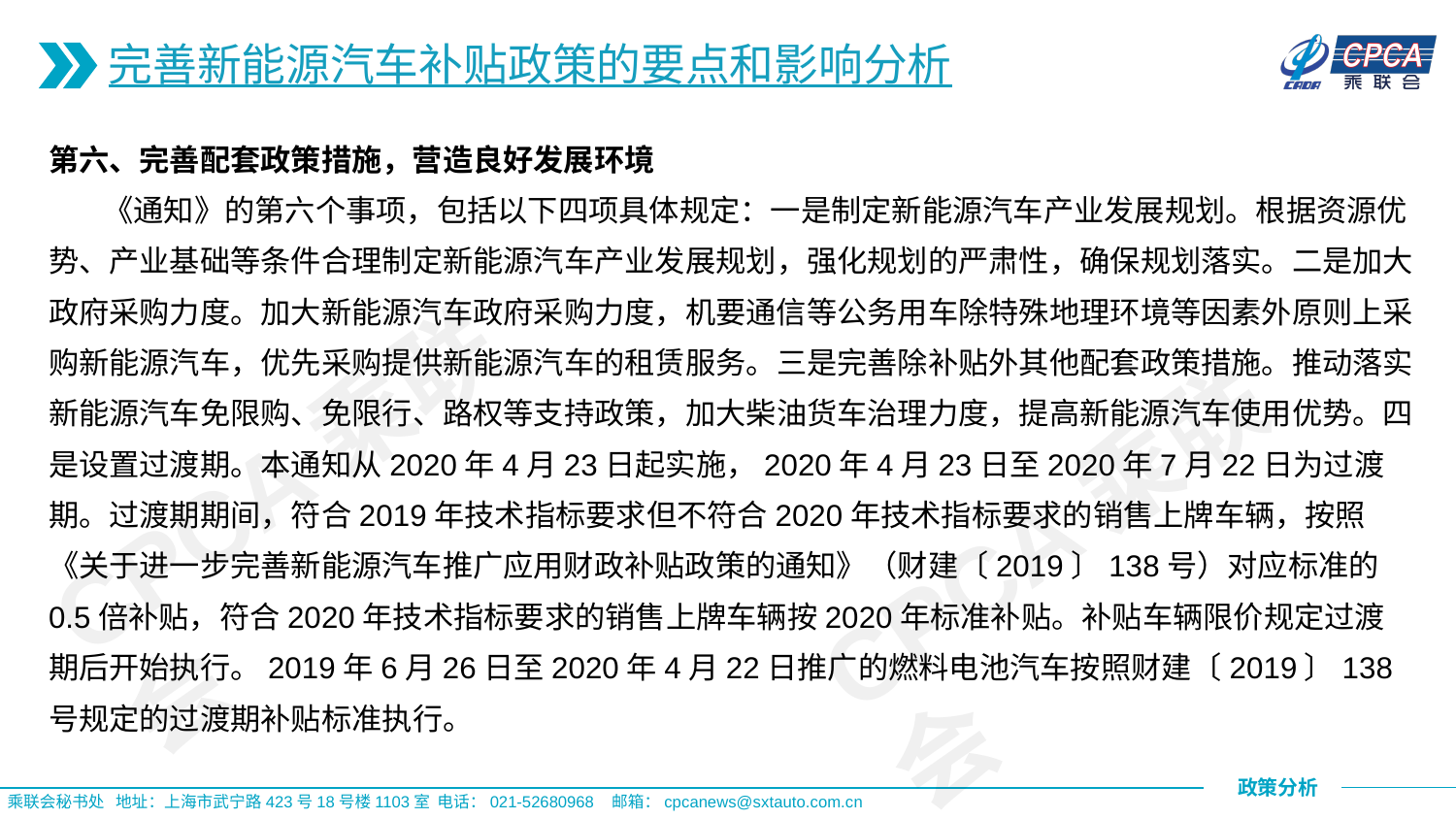

完善新能源汽车补贴政策的要点和影响分析
第六、完善配套政策措施，营造良好发展环境
       《通知》的第六个事项，包括以下四项具体规定：一是制定新能源汽车产业发展规划。根据资源优势、产业基础等条件合理制定新能源汽车产业发展规划，强化规划的严肃性，确保规划落实。二是加大政府采购力度。加大新能源汽车政府采购力度，机要通信等公务用车除特殊地理环境等因素外原则上采购新能源汽车，优先采购提供新能源汽车的租赁服务。三是完善除补贴外其他配套政策措施。推动落实新能源汽车免限购、免限行、路权等支持政策，加大柴油货车治理力度，提高新能源汽车使用优势。四是设置过渡期。本通知从2020年4月23日起实施，2020年4月23日至2020年7月22日为过渡期。过渡期期间，符合2019年技术指标要求但不符合2020年技术指标要求的销售上牌车辆，按照《关于进一步完善新能源汽车推广应用财政补贴政策的通知》（财建〔2019〕138号）对应标准的0.5倍补贴，符合2020年技术指标要求的销售上牌车辆按2020年标准补贴。补贴车辆限价规定过渡期后开始执行。2019年6月26日至2020年4月22日推广的燃料电池汽车按照财建〔2019〕138号规定的过渡期补贴标准执行。
CPCA乘联会
CPCA乘联会